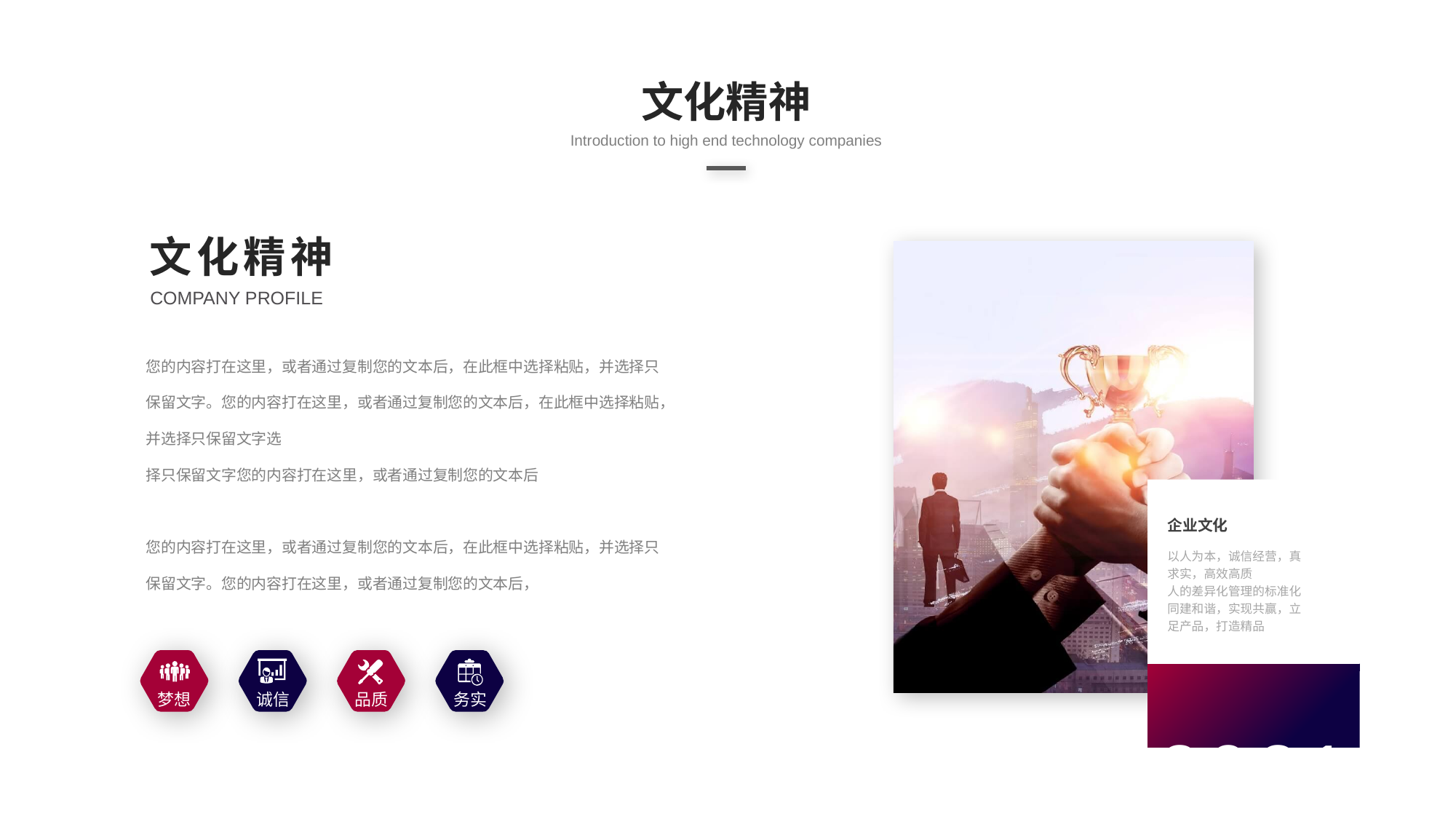

文化精神
Introduction to high end technology companies
文化精神
COMPANY PROFILE

您的内容打在这里，或者通过复制您的文本后，在此框中选择粘贴，并选择只保留文字。您的内容打在这里，或者通过复制您的文本后，在此框中选择粘贴，并选择只保留文字选
择只保留文字您的内容打在这里，或者通过复制您的文本后

 2021
企业文化
以人为本，诚信经营，真求实，高效高质
人的差异化管理的标准化
同建和谐，实现共赢，立足产品，打造精品
您的内容打在这里，或者通过复制您的文本后，在此框中选择粘贴，并选择只保留文字。您的内容打在这里，或者通过复制您的文本后，

梦想

诚信

品质

务实